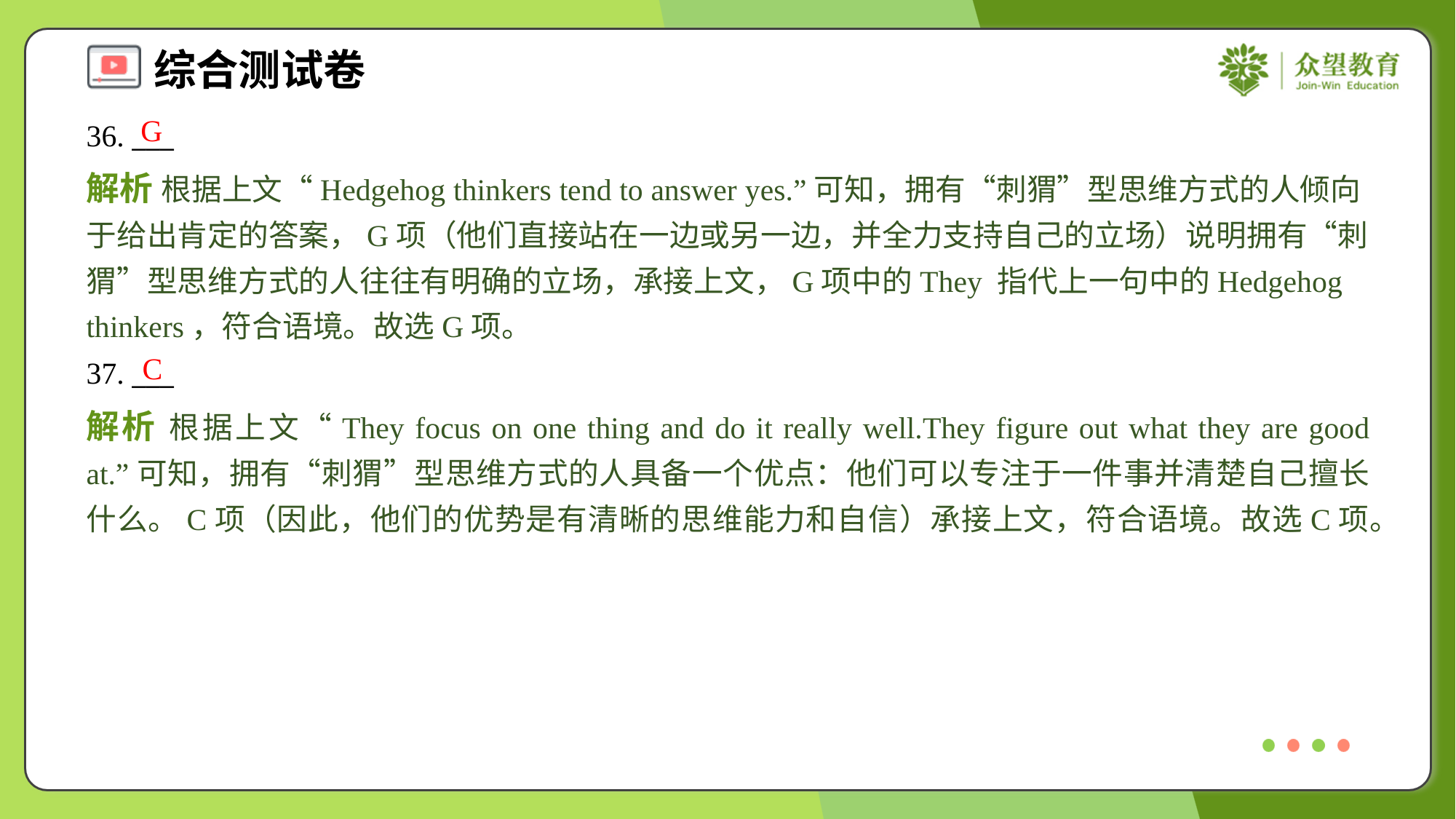

G
36. ___
解析 根据上文“Hedgehog thinkers tend to answer yes.”可知，拥有“刺猬”型思维方式的人倾向于给出肯定的答案，G项（他们直接站在一边或另一边，并全力支持自己的立场）说明拥有“刺猬”型思维方式的人往往有明确的立场，承接上文，G项中的They 指代上一句中的Hedgehog thinkers，符合语境。故选G项。
C
37. ___
解析 根据上文“They focus on one thing and do it really well.They figure out what they are good at.”可知，拥有“刺猬”型思维方式的人具备一个优点：他们可以专注于一件事并清楚自己擅长什么。C项（因此，他们的优势是有清晰的思维能力和自信）承接上文，符合语境。故选C项。